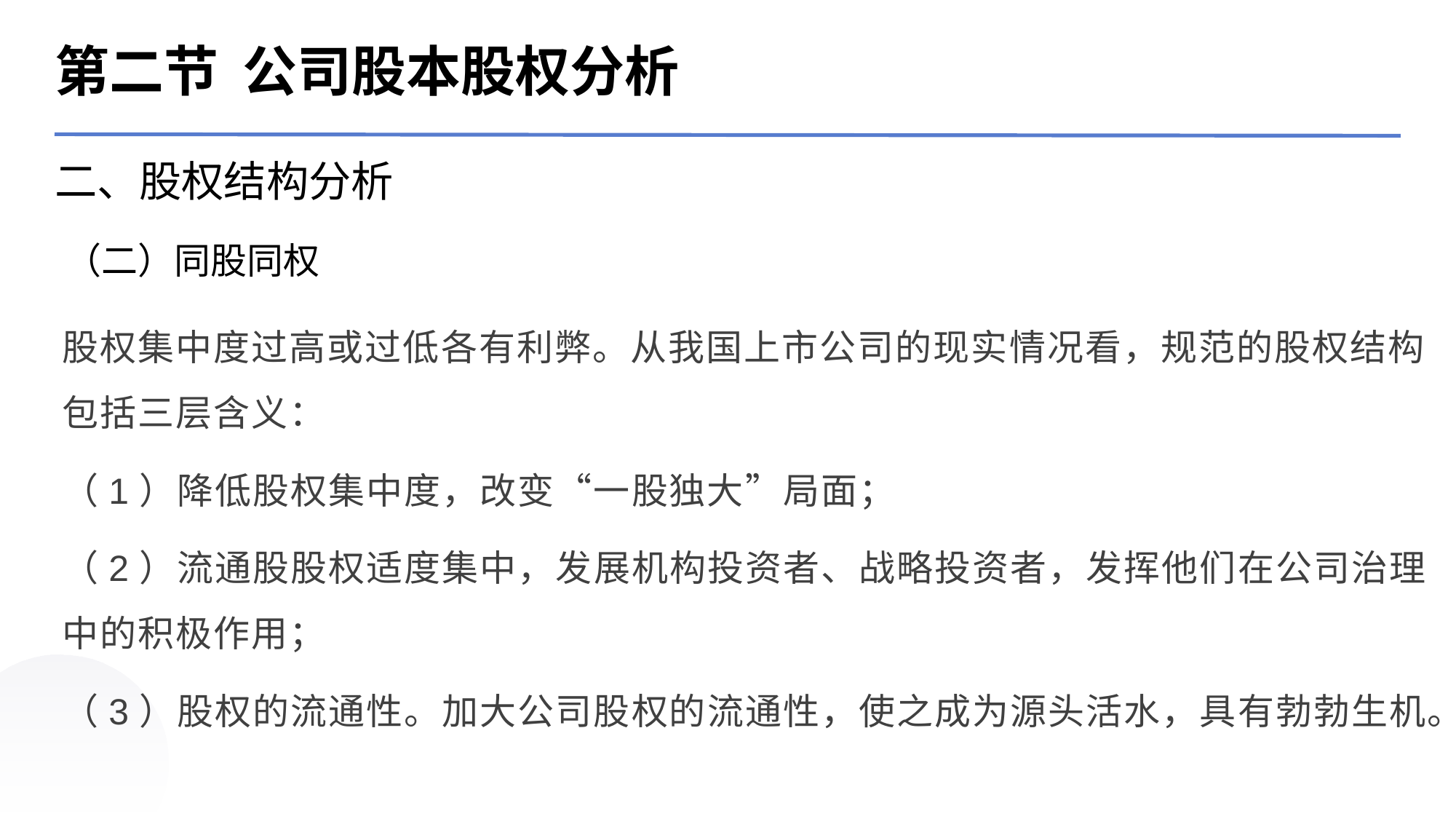

第二节  公司股本股权分析
二、股权结构分析

（二）同股同权
股权集中度过高或过低各有利弊。从我国上市公司的现实情况看，规范的股权结构包括三层含义：
（1）降低股权集中度，改变“一股独大”局面；
（2）流通股股权适度集中，发展机构投资者、战略投资者，发挥他们在公司治理中的积极作用；
（3）股权的流通性。加大公司股权的流通性，使之成为源头活水，具有勃勃生机。

27